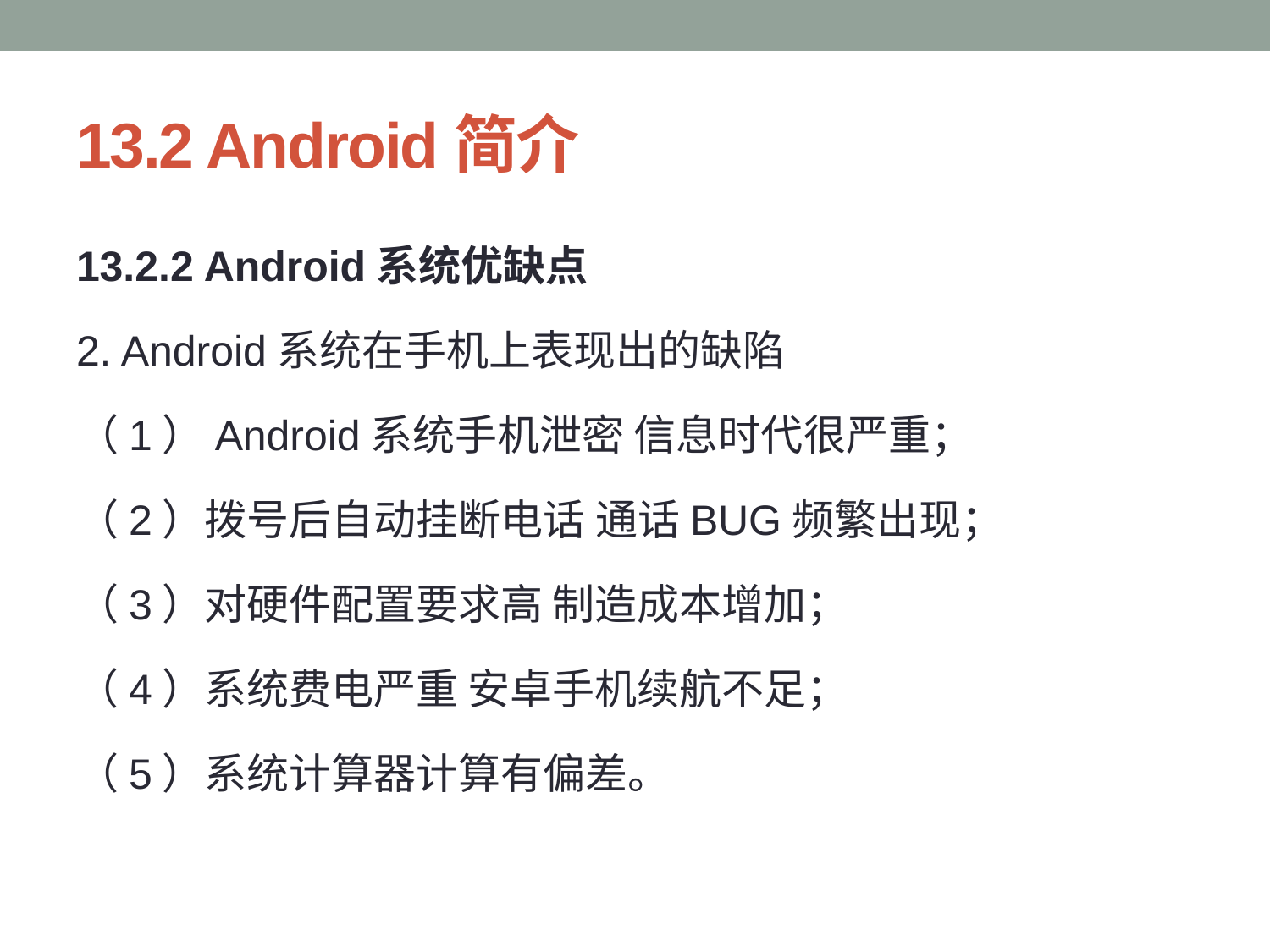

# 13.2 Android简介
13.2.2 Android系统优缺点
2. Android系统在手机上表现出的缺陷
（1）Android系统手机泄密 信息时代很严重；
（2）拨号后自动挂断电话 通话BUG频繁出现；
（3）对硬件配置要求高 制造成本增加；
（4）系统费电严重 安卓手机续航不足；
（5）系统计算器计算有偏差。